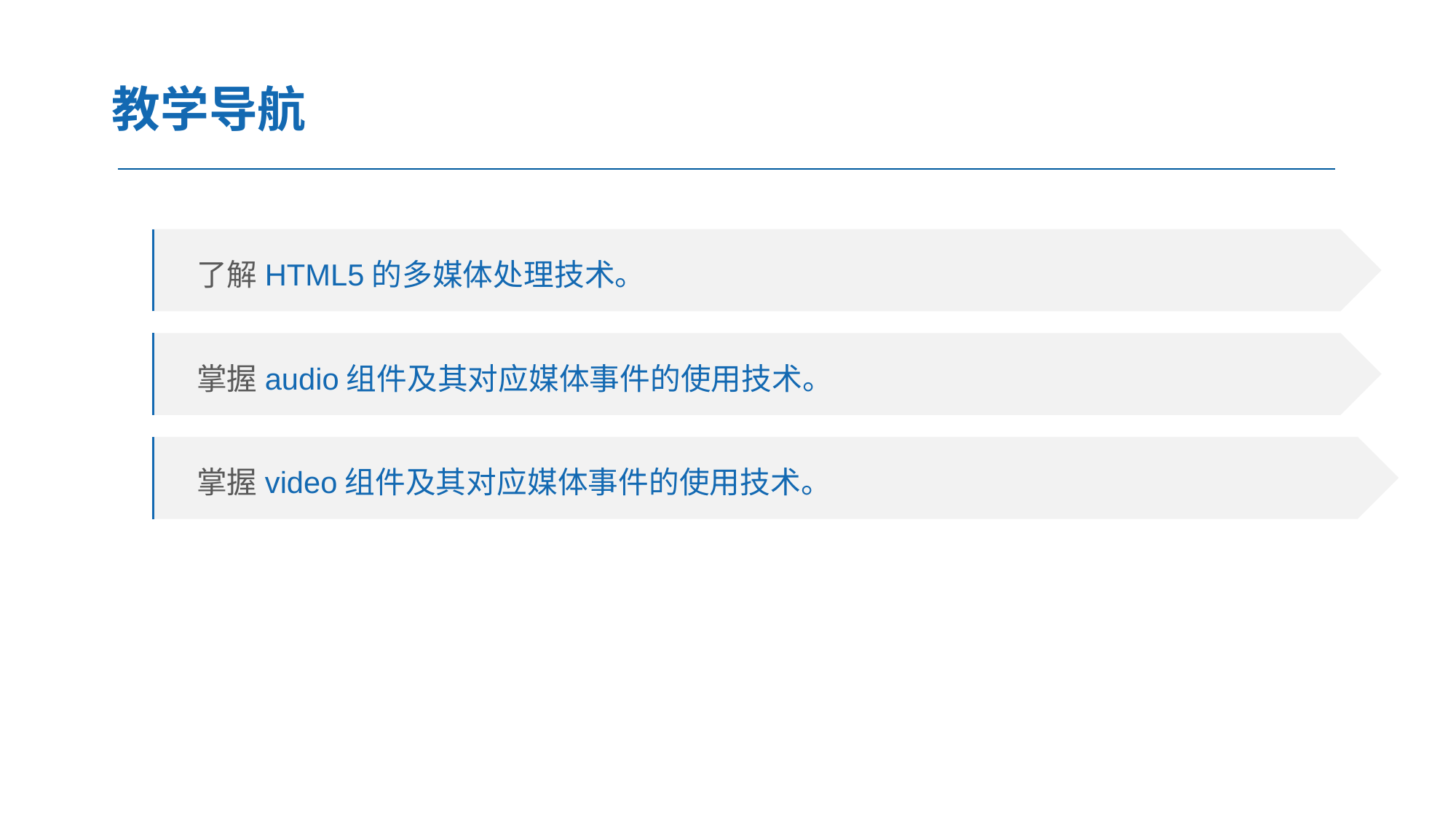

教学导航
    了解HTML5的多媒体处理技术。

    掌握audio组件及其对应媒体事件的使用技术。

    掌握video组件及其对应媒体事件的使用技术。